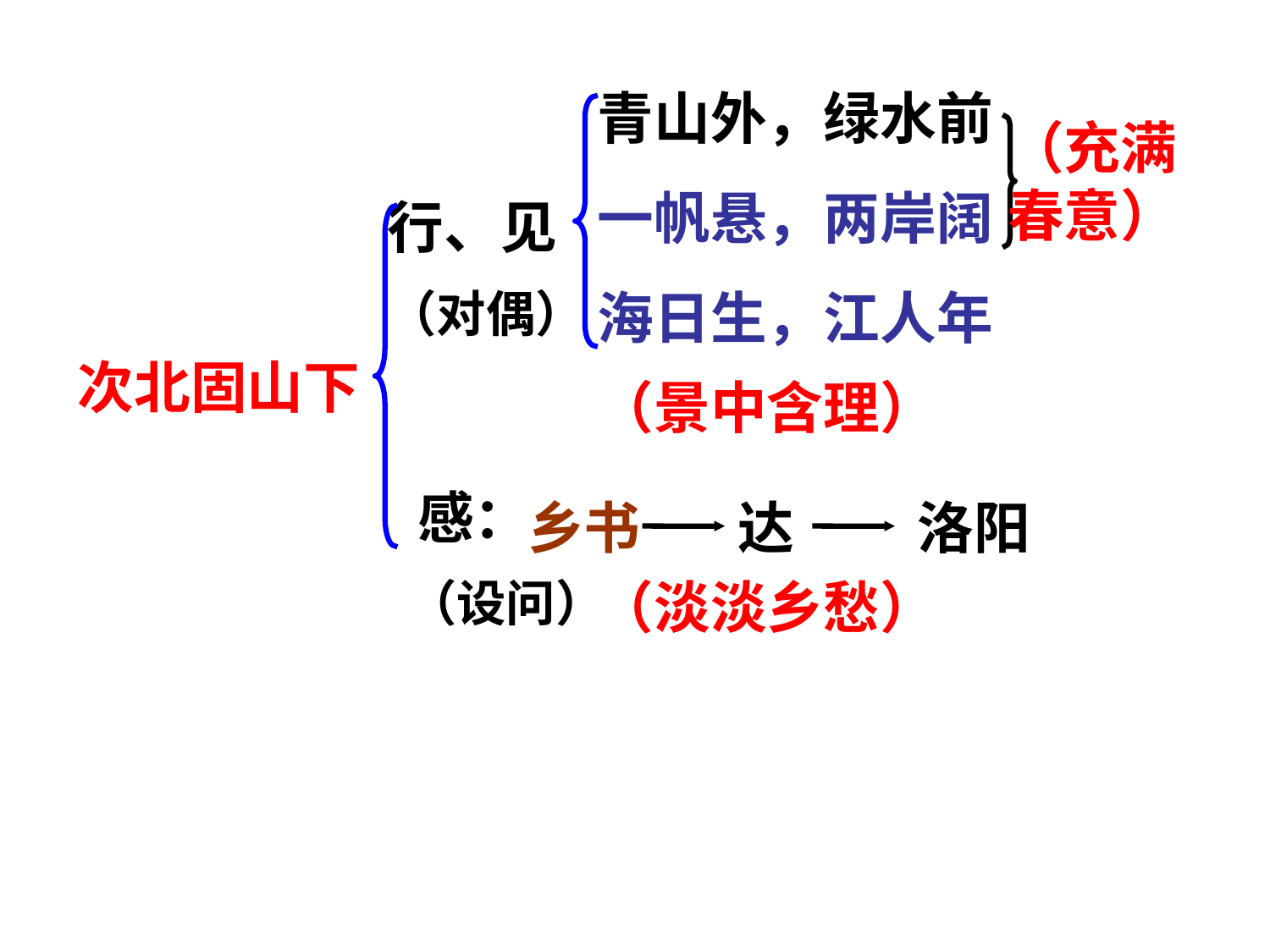

青山外，绿水前

（充满春意）

一帆悬，两岸阔
行、见

（对偶）
海日生，江人年
次北固山下
（景中含理）
感：
乡书
达
洛阳

（设问）
（淡淡乡愁）